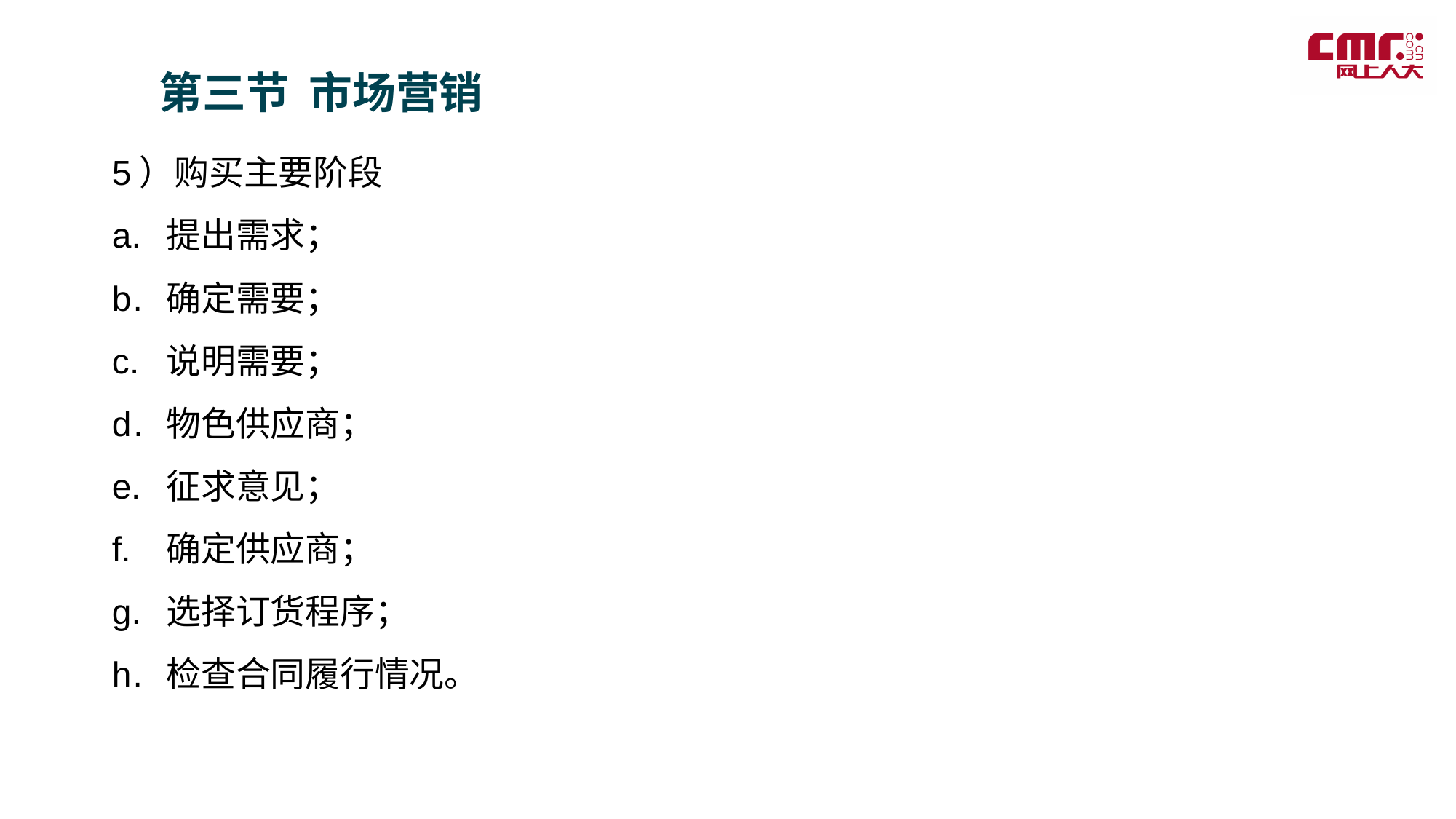

第三节  市场营销
5）购买主要阶段
提出需求；
确定需要；
说明需要；
物色供应商；
征求意见；
确定供应商；
选择订货程序；
检查合同履行情况。